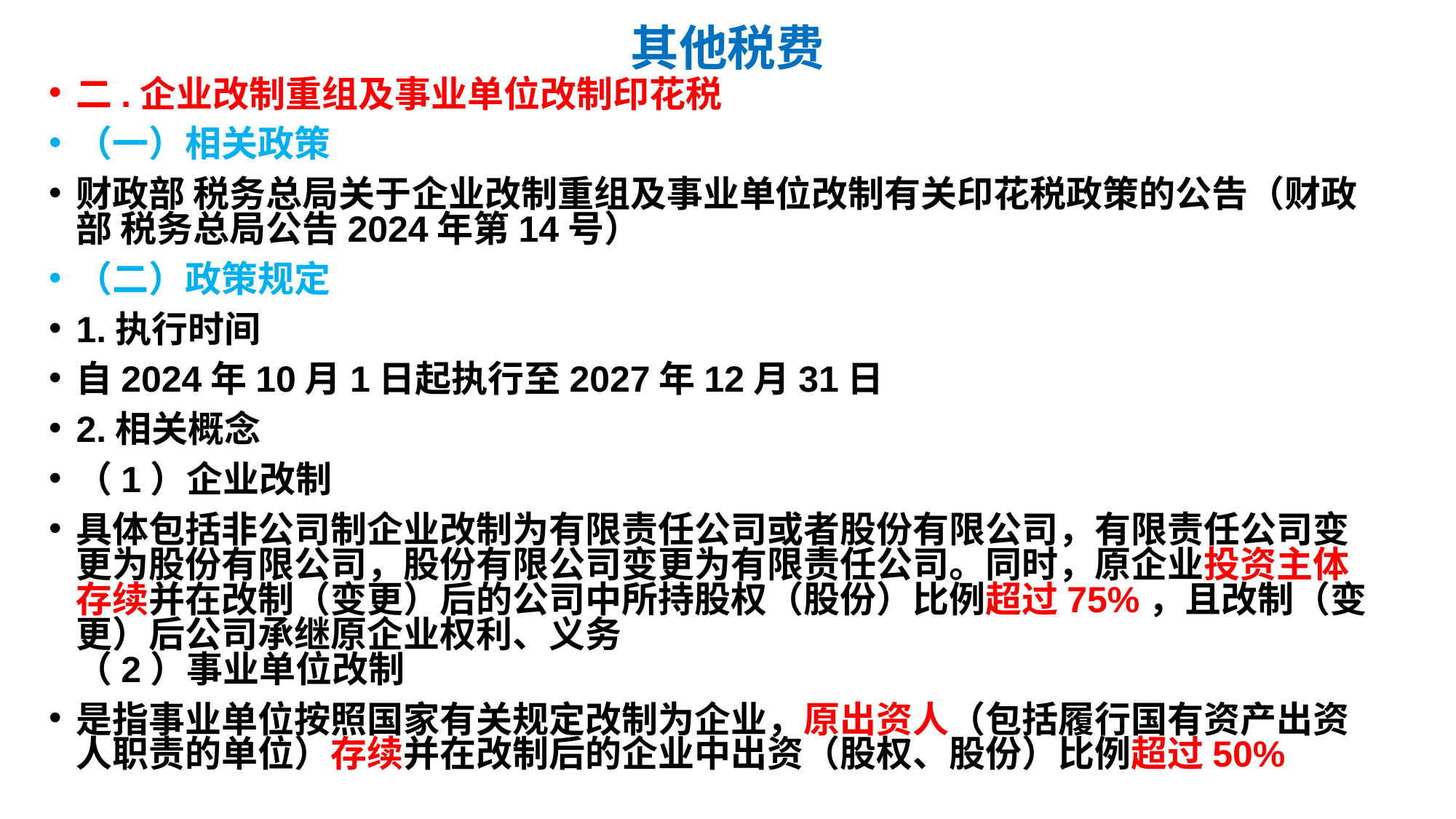

# 其他税费
二.企业改制重组及事业单位改制印花税
（一）相关政策
财政部 税务总局关于企业改制重组及事业单位改制有关印花税政策的公告（财政部 税务总局公告2024年第14号）
（二）政策规定
1.执行时间
自2024年10月1日起执行至2027年12月31日
2.相关概念
（1）企业改制
具体包括非公司制企业改制为有限责任公司或者股份有限公司，有限责任公司变更为股份有限公司，股份有限公司变更为有限责任公司。同时，原企业投资主体存续并在改制（变更）后的公司中所持股权（股份）比例超过75%，且改制（变更）后公司承继原企业权利、义务
（2）事业单位改制
是指事业单位按照国家有关规定改制为企业，原出资人（包括履行国有资产出资人职责的单位）存续并在改制后的企业中出资（股权、股份）比例超过50%